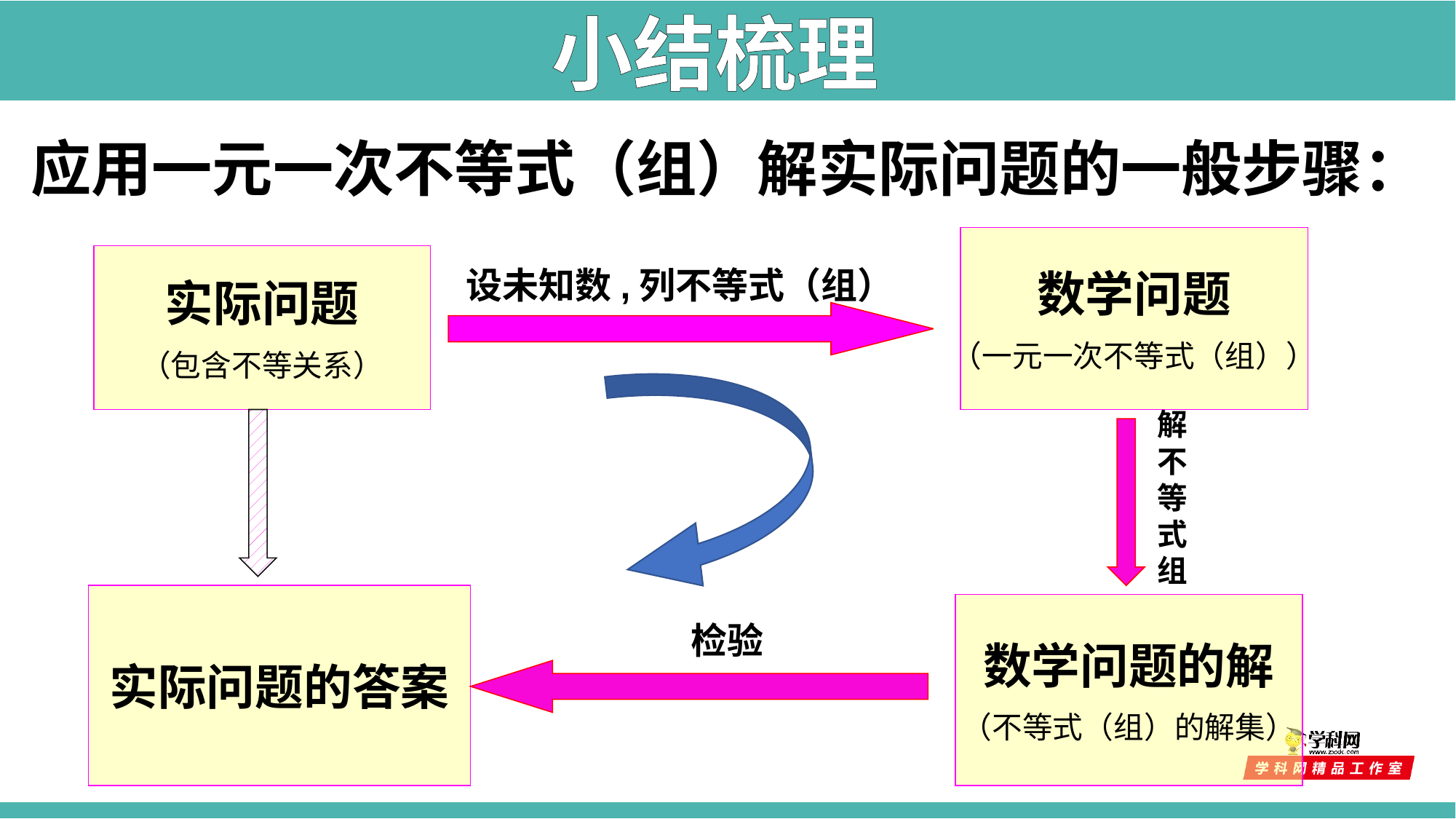

小结梳理
　应用一元一次不等式（组）解实际问题的一般步骤：
数学问题
（一元一次不等式（组））
实际问题
（包含不等关系）
设未知数,列不等式（组）

解
不
等
式
组

实际问题的答案
数学问题的解
（不等式（组）的解集）
检验